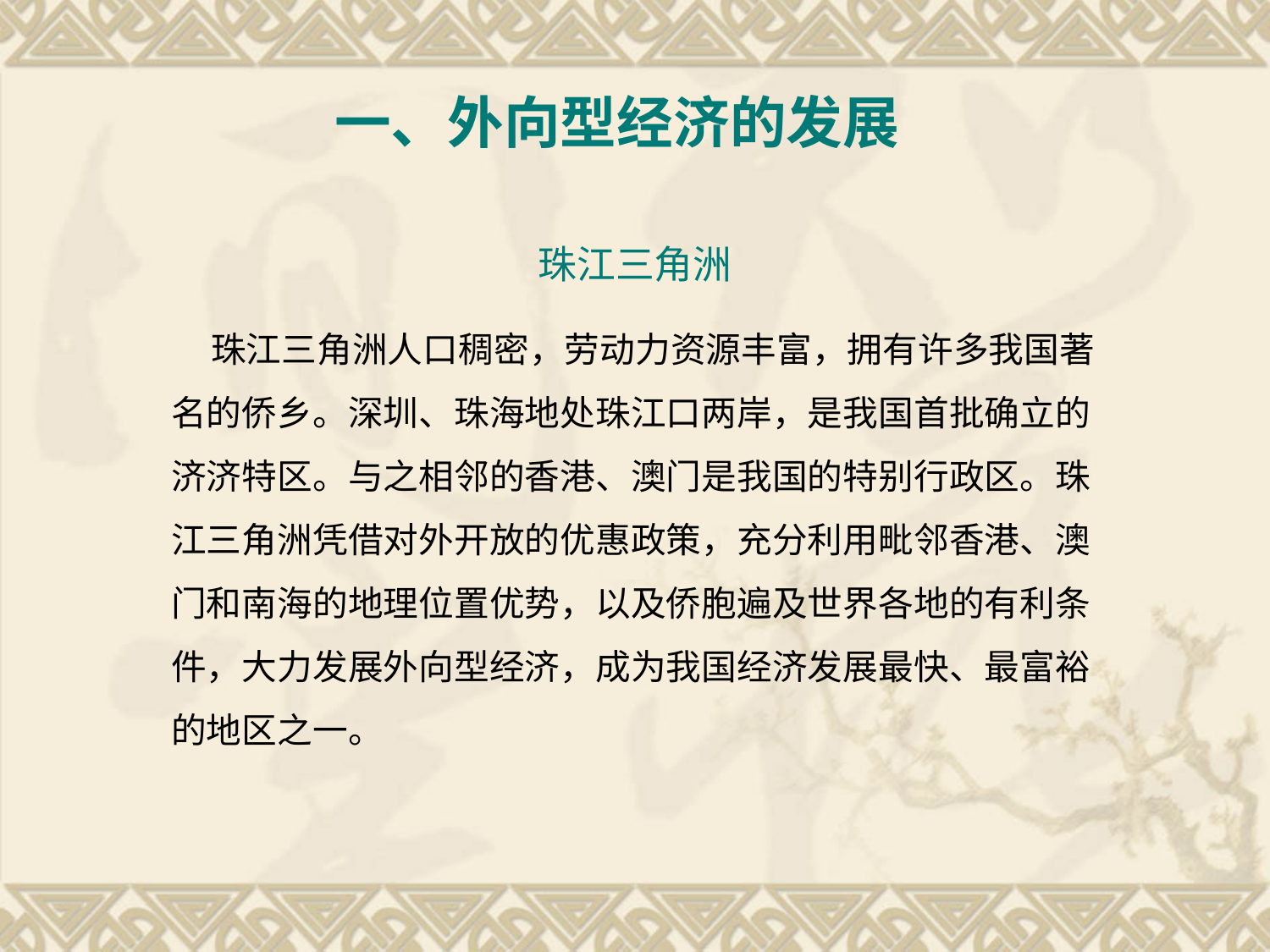

一、外向型经济的发展
珠江三角洲
    珠江三角洲人口稠密，劳动力资源丰富，拥有许多我国著名的侨乡。深圳、珠海地处珠江口两岸，是我国首批确立的济济特区。与之相邻的香港、澳门是我国的特别行政区。珠江三角洲凭借对外开放的优惠政策，充分利用毗邻香港、澳门和南海的地理位置优势，以及侨胞遍及世界各地的有利条件，大力发展外向型经济，成为我国经济发展最快、最富裕的地区之一。